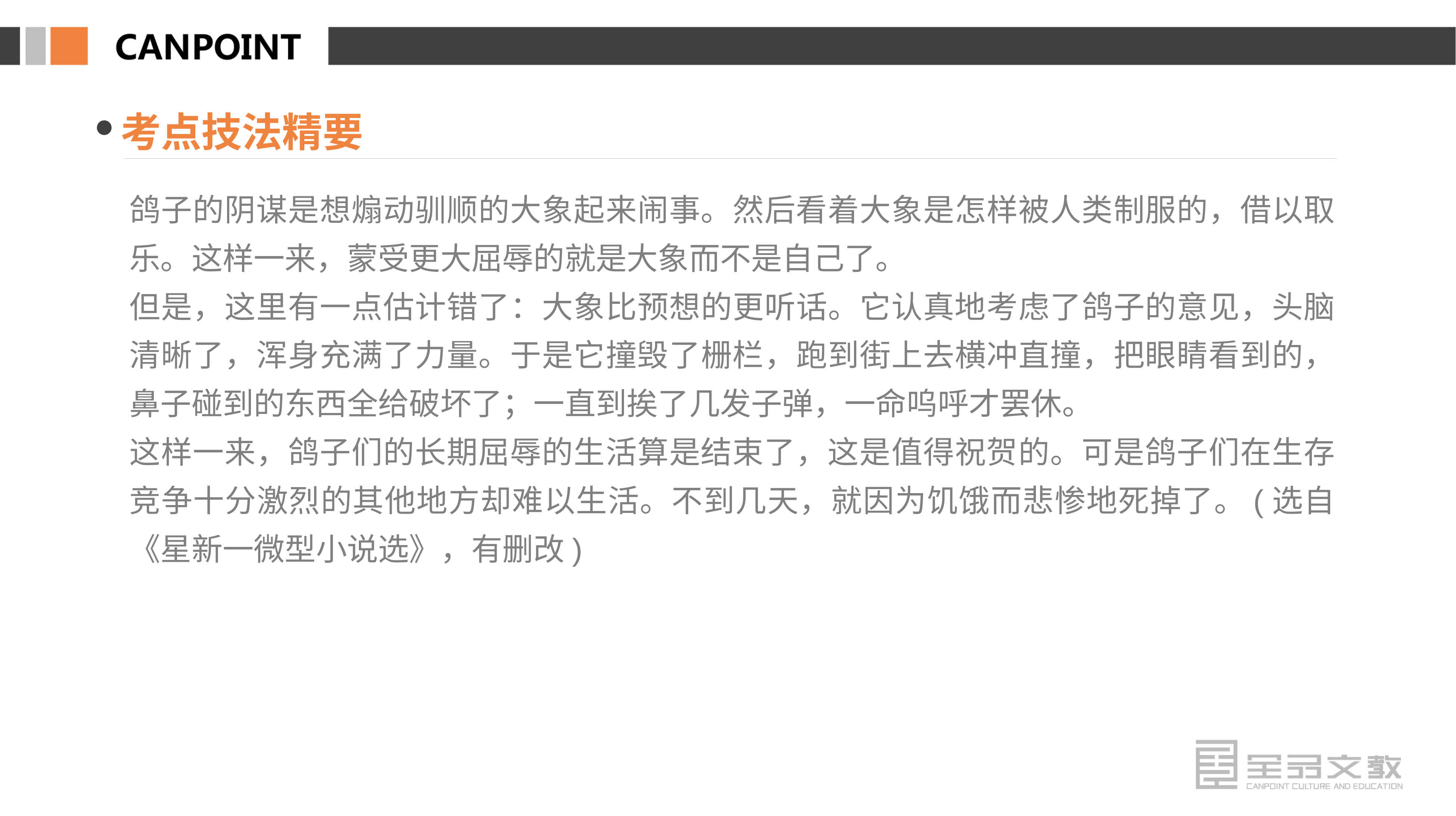

考点技法精要

鸽子的阴谋是想煽动驯顺的大象起来闹事。然后看着大象是怎样被人类制服的，借以取乐。这样一来，蒙受更大屈辱的就是大象而不是自己了。
但是，这里有一点估计错了：大象比预想的更听话。它认真地考虑了鸽子的意见，头脑清晰了，浑身充满了力量。于是它撞毁了栅栏，跑到街上去横冲直撞，把眼睛看到的，鼻子碰到的东西全给破坏了；一直到挨了几发子弹，一命呜呼才罢休。
这样一来，鸽子们的长期屈辱的生活算是结束了，这是值得祝贺的。可是鸽子们在生存竞争十分激烈的其他地方却难以生活。不到几天，就因为饥饿而悲惨地死掉了。(选自《星新一微型小说选》，有删改)